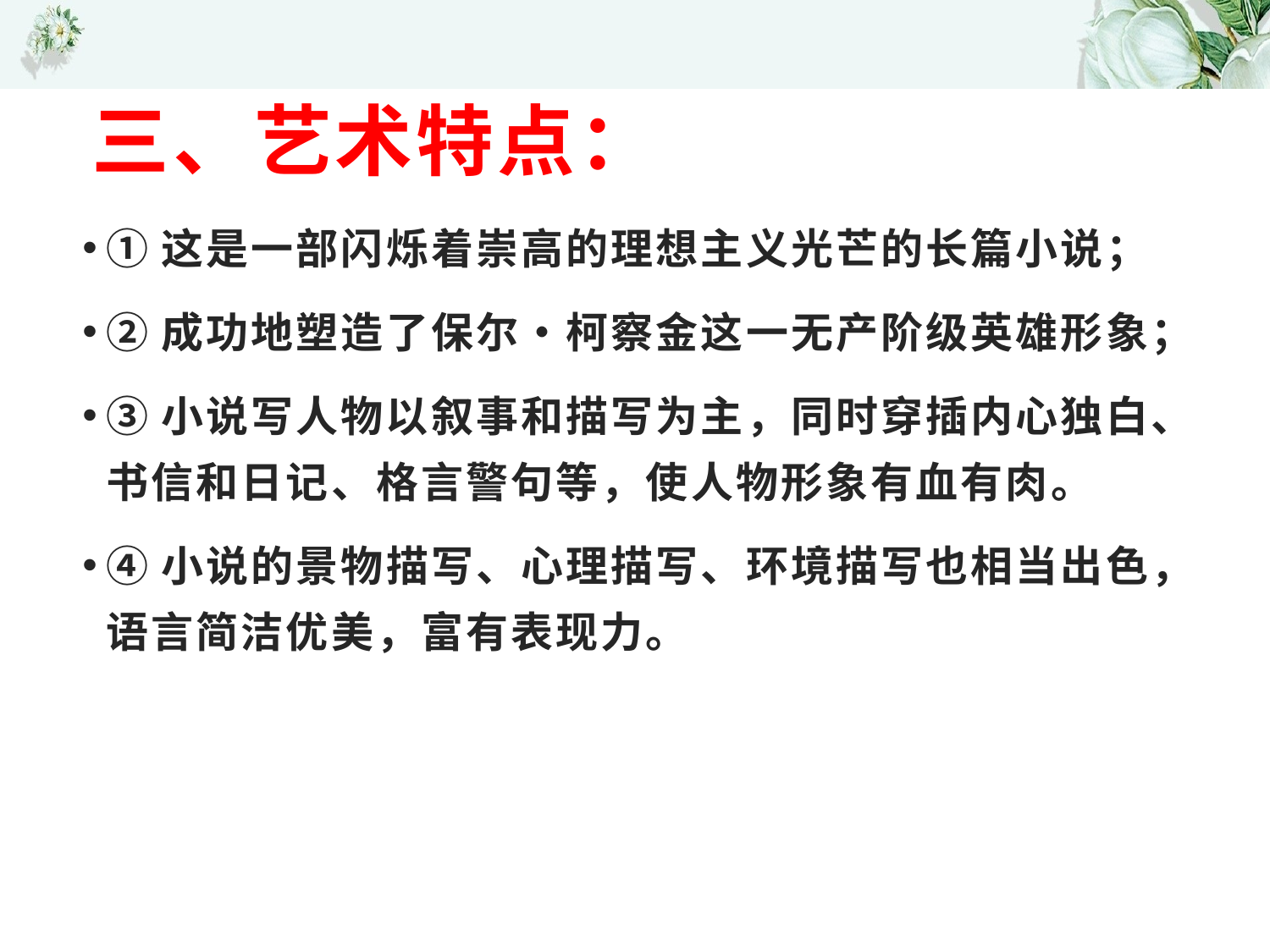

# 三、艺术特点：

①这是一部闪烁着崇高的理想主义光芒的长篇小说；
②成功地塑造了保尔•柯察金这一无产阶级英雄形象；
③小说写人物以叙事和描写为主，同时穿插内心独白、书信和日记、格言警句等，使人物形象有血有肉。
④小说的景物描写、心理描写、环境描写也相当出色，语言简洁优美，富有表现力。